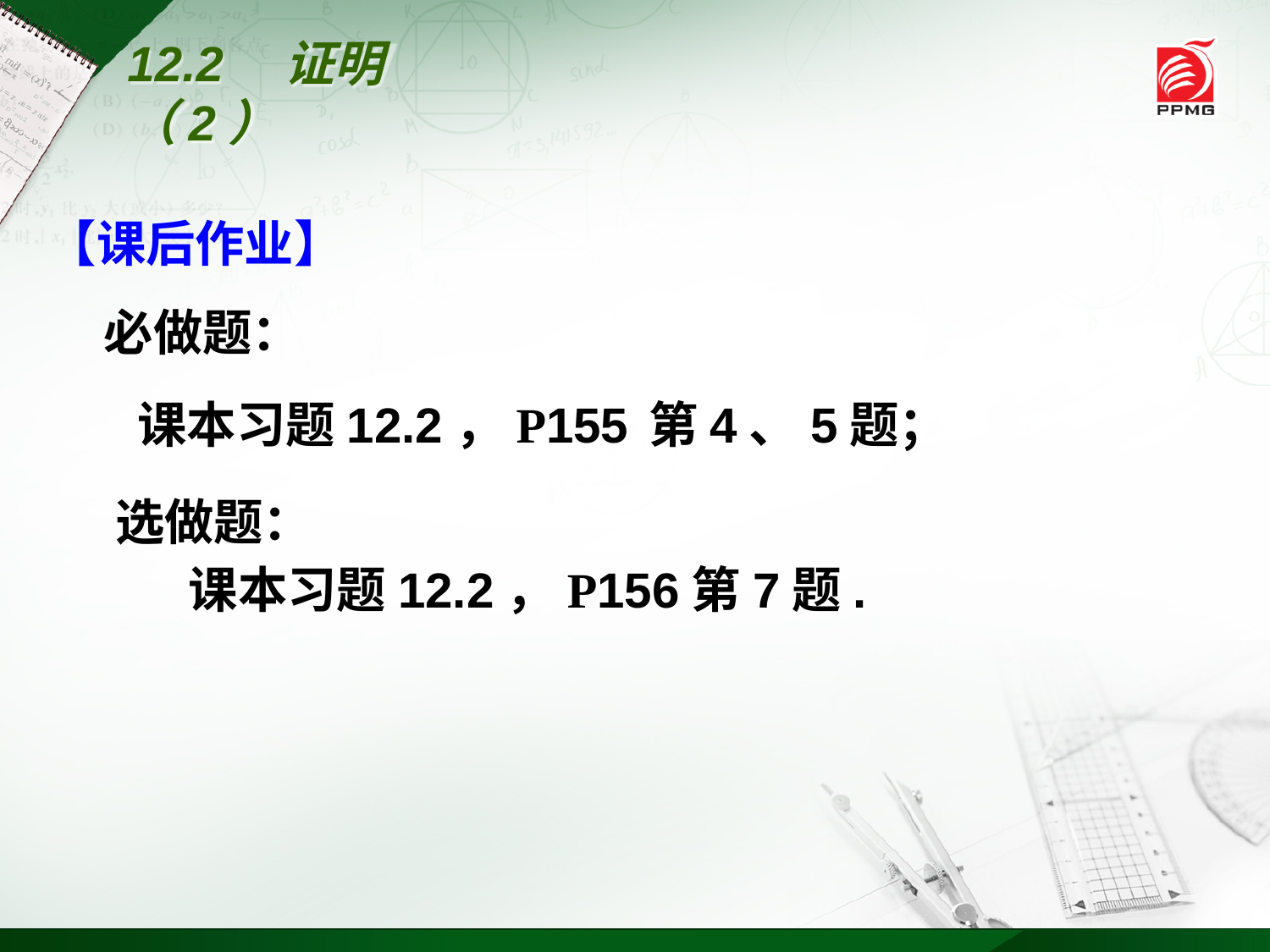

12.2　证明（2）
【课后作业】
    必做题：
       课本习题12.2，P155 第4、5题；
     选做题：

　课本习题12.2，P156第7题.